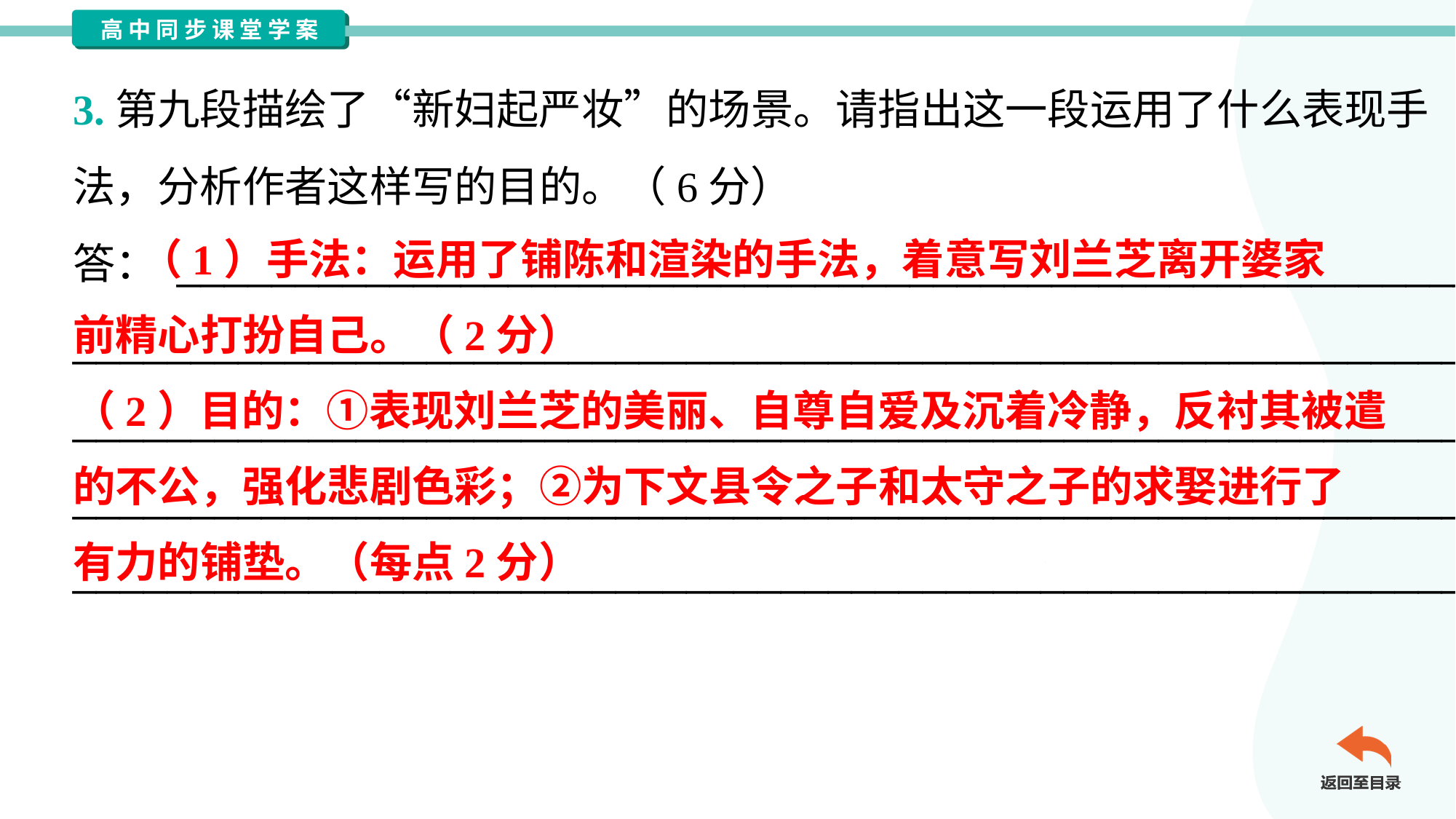

3.第九段描绘了“新妇起严妆”的场景。请指出这一段运用了什么表现手
法，分析作者这样写的目的。（6分）
答： ________________________________________________________
_____________________________________________________________
_____________________________________________________________
_____________________________________________________________
_____________________________________________________________
      （1）手法：运用了铺陈和渲染的手法，着意写刘兰芝离开婆家
前精心打扮自己。（2分）
（2）目的：①表现刘兰芝的美丽、自尊自爱及沉着冷静，反衬其被遣
的不公，强化悲剧色彩；②为下文县令之子和太守之子的求娶进行了
有力的铺垫。（每点2分）